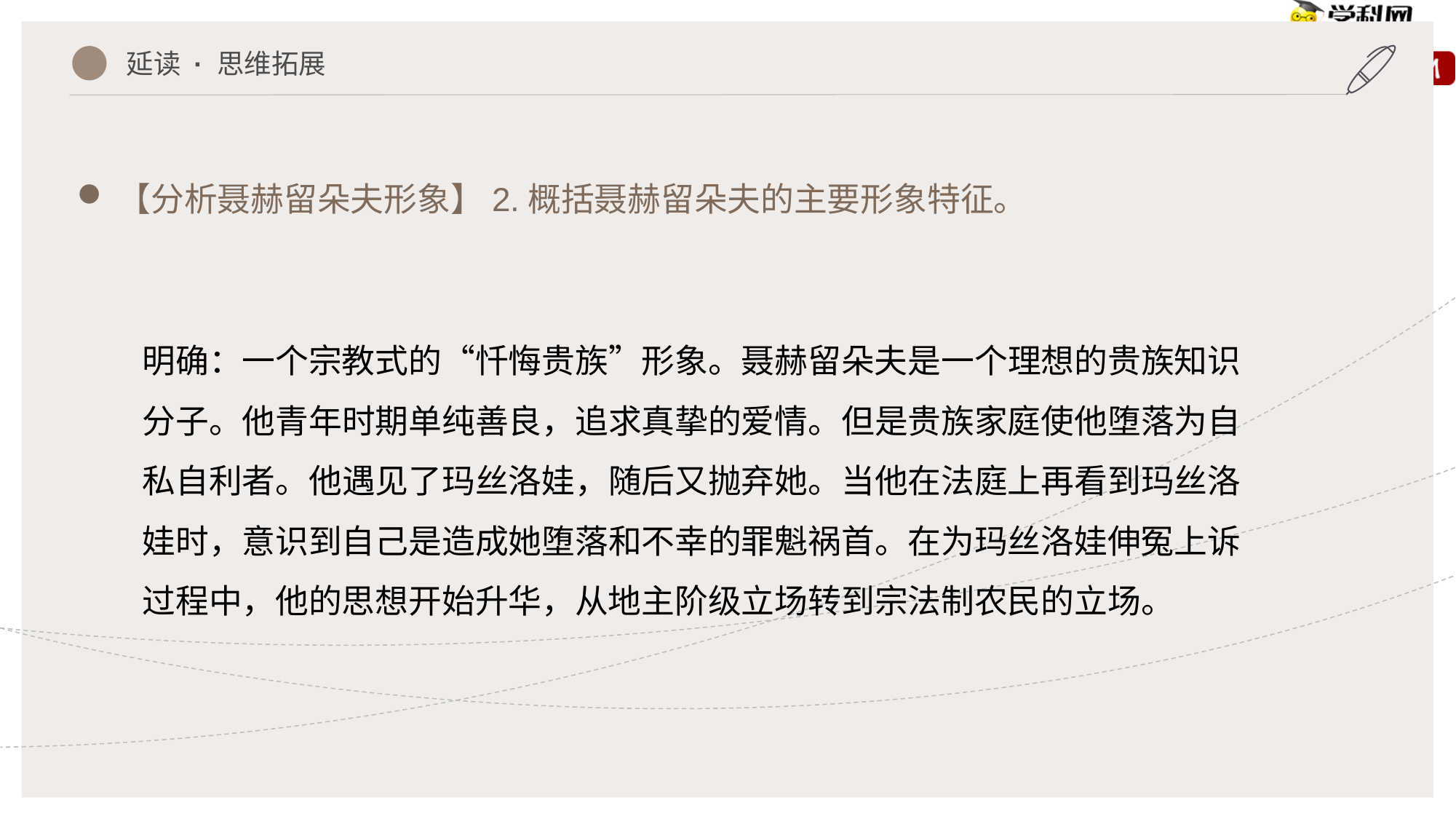

延读 · 思维拓展

【分析聂赫留朵夫形象】2.概括聂赫留朵夫的主要形象特征。

明确：一个宗教式的“忏悔贵族”形象。聂赫留朵夫是一个理想的贵族知识分子。他青年时期单纯善良，追求真挚的爱情。但是贵族家庭使他堕落为自私自利者。他遇见了玛丝洛娃，随后又抛弃她。当他在法庭上再看到玛丝洛娃时，意识到自己是造成她堕落和不幸的罪魁祸首。在为玛丝洛娃伸冤上诉过程中，他的思想开始升华，从地主阶级立场转到宗法制农民的立场。